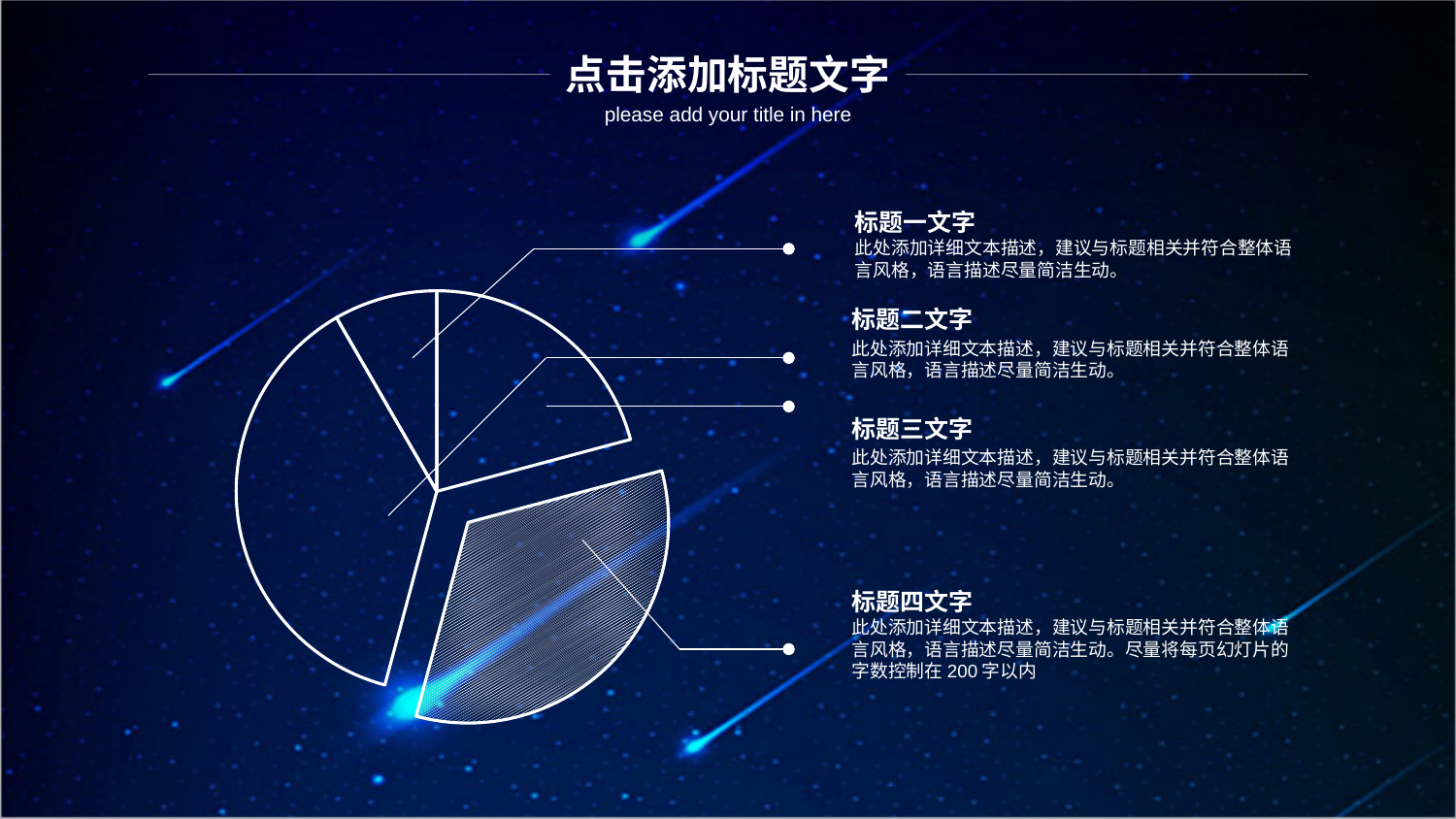

点击添加标题文字
please add your title in here
标题一文字
此处添加详细文本描述，建议与标题相关并符合整体语言风格，语言描述尽量简洁生动。

### Chart

| Category | Sales |
|---|---|
| 1st Qtr | 5.0 |
| 2nd Qtr | 8.0 |
标题二文字
此处添加详细文本描述，建议与标题相关并符合整体语言风格，语言描述尽量简洁生动。
标题三文字
此处添加详细文本描述，建议与标题相关并符合整体语言风格，语言描述尽量简洁生动。
标题四文字
此处添加详细文本描述，建议与标题相关并符合整体语言风格，语言描述尽量简洁生动。尽量将每页幻灯片的字数控制在200字以内